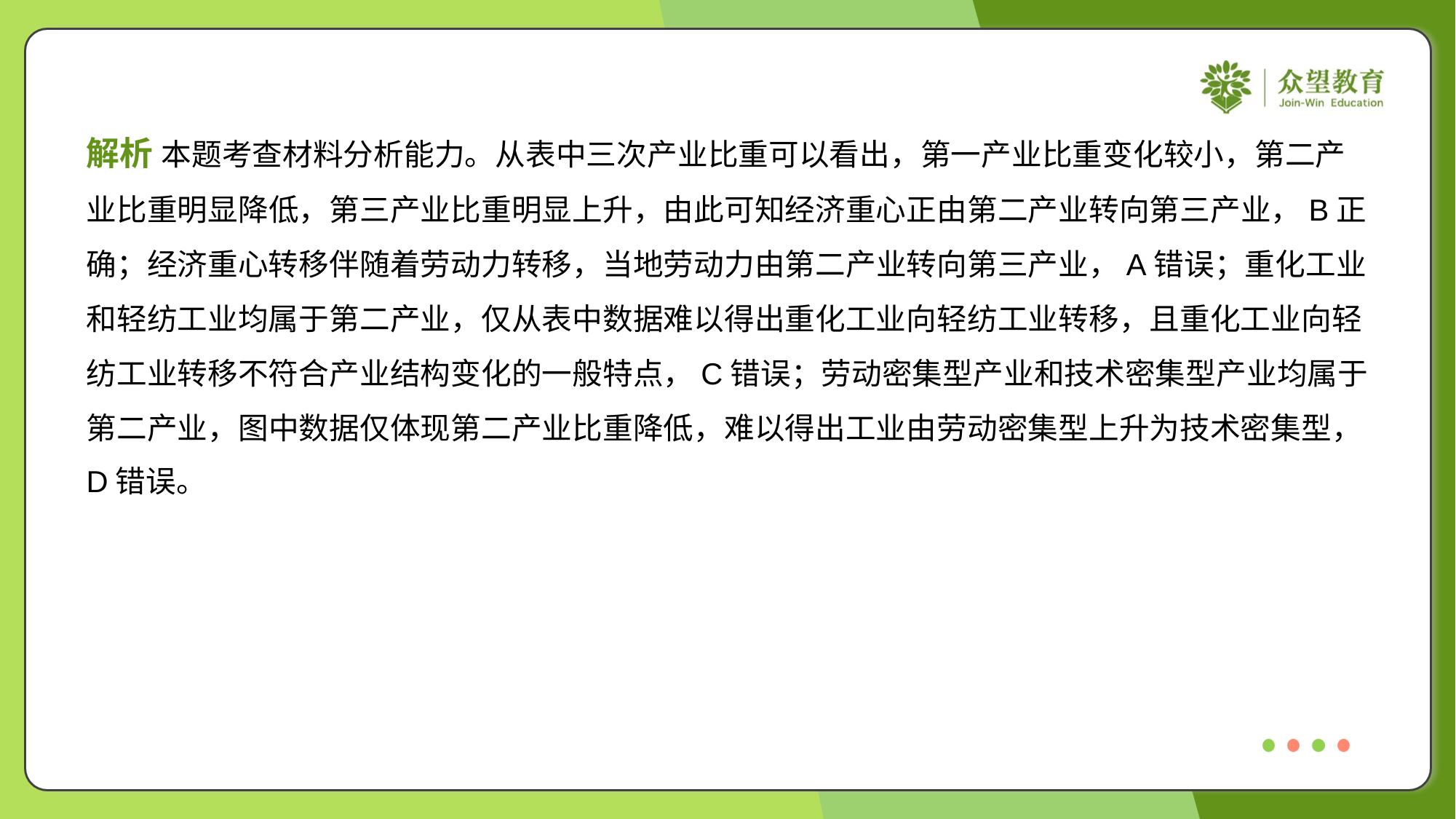

解析 本题考查材料分析能力。从表中三次产业比重可以看出，第一产业比重变化较小，第二产
业比重明显降低，第三产业比重明显上升，由此可知经济重心正由第二产业转向第三产业，B正
确；经济重心转移伴随着劳动力转移，当地劳动力由第二产业转向第三产业，A错误；重化工业
和轻纺工业均属于第二产业，仅从表中数据难以得出重化工业向轻纺工业转移，且重化工业向轻
纺工业转移不符合产业结构变化的一般特点，C错误；劳动密集型产业和技术密集型产业均属于
第二产业，图中数据仅体现第二产业比重降低，难以得出工业由劳动密集型上升为技术密集型，
D错误。